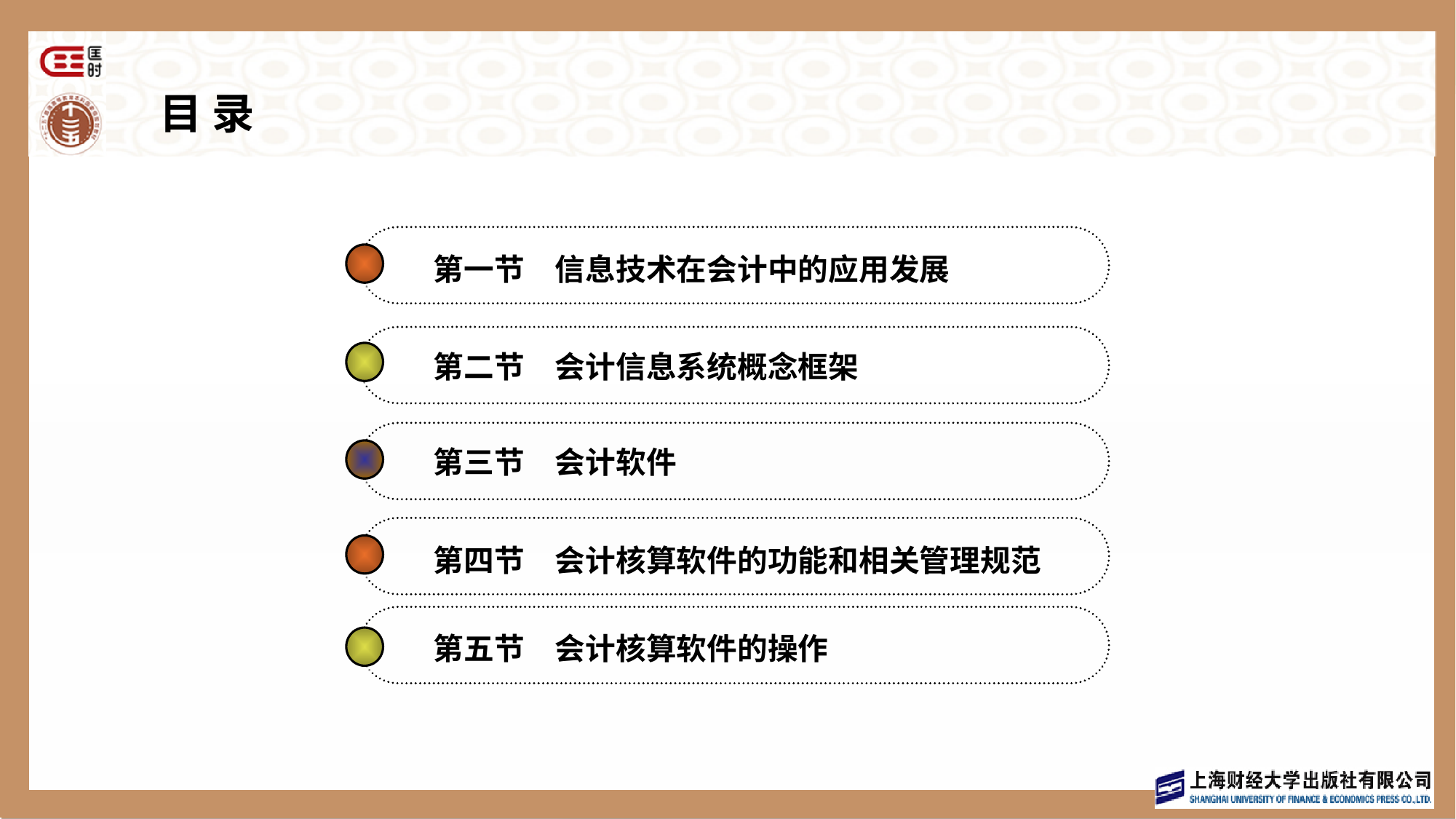

目 录

第一节　信息技术在会计中的应用发展

第二节　会计信息系统概念框架

第三节　会计软件

第四节　会计核算软件的功能和相关管理规范

第五节　会计核算软件的操作